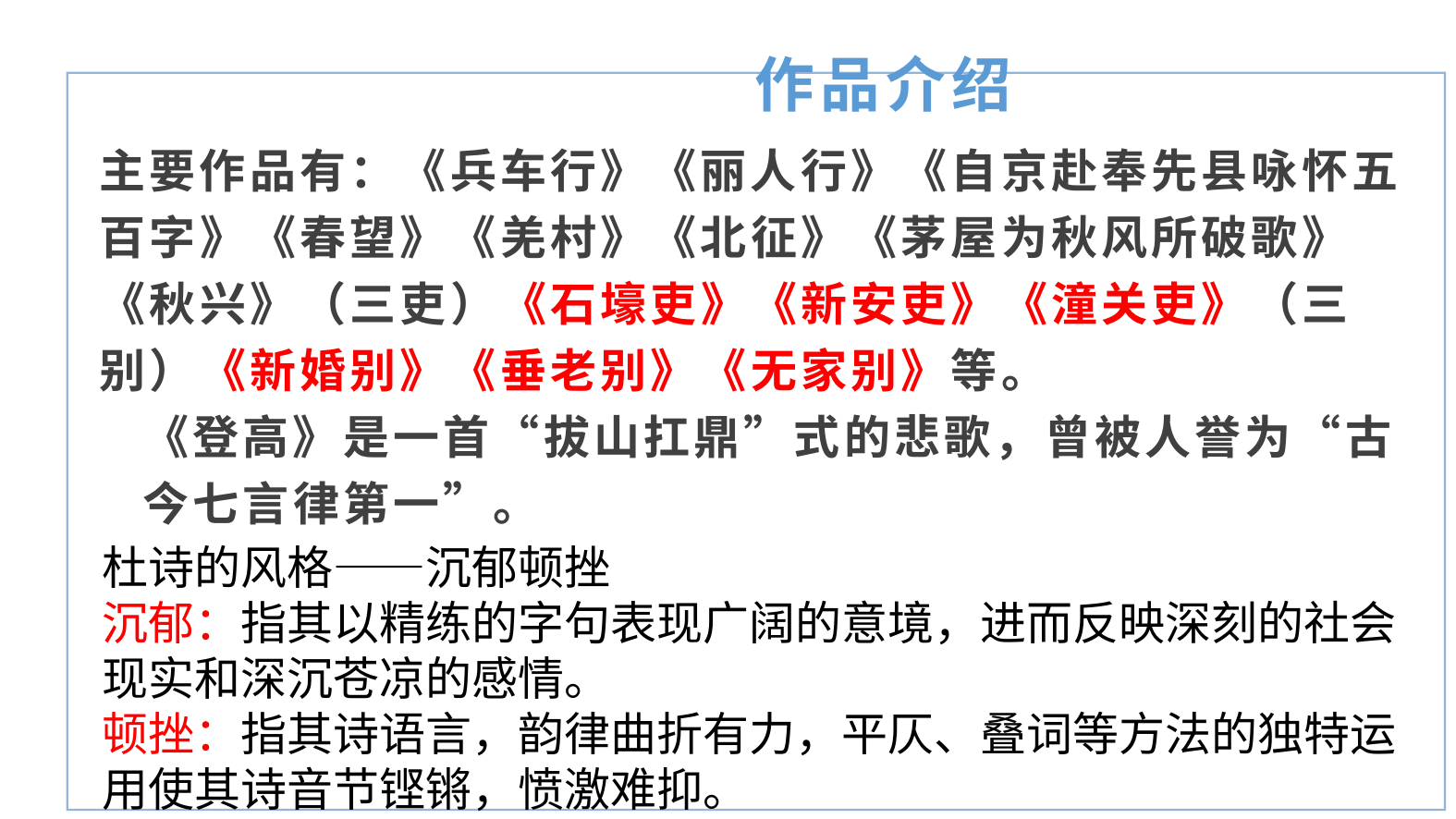

作品介绍

主要作品有：《兵车行》《丽人行》《自京赴奉先县咏怀五百字》《春望》《羌村》《北征》《茅屋为秋风所破歌》《秋兴》（三吏）《石壕吏》《新安吏》《潼关吏》（三别）《新婚别》《垂老别》《无家别》等。
《登高》是一首“拔山扛鼎”式的悲歌，曾被人誉为“古今七言律第一”。
杜诗的风格——沉郁顿挫
沉郁：指其以精练的字句表现广阔的意境，进而反映深刻的社会现实和深沉苍凉的感情。
顿挫：指其诗语言，韵律曲折有力，平仄、叠词等方法的独特运用使其诗音节铿锵，愤激难抑。